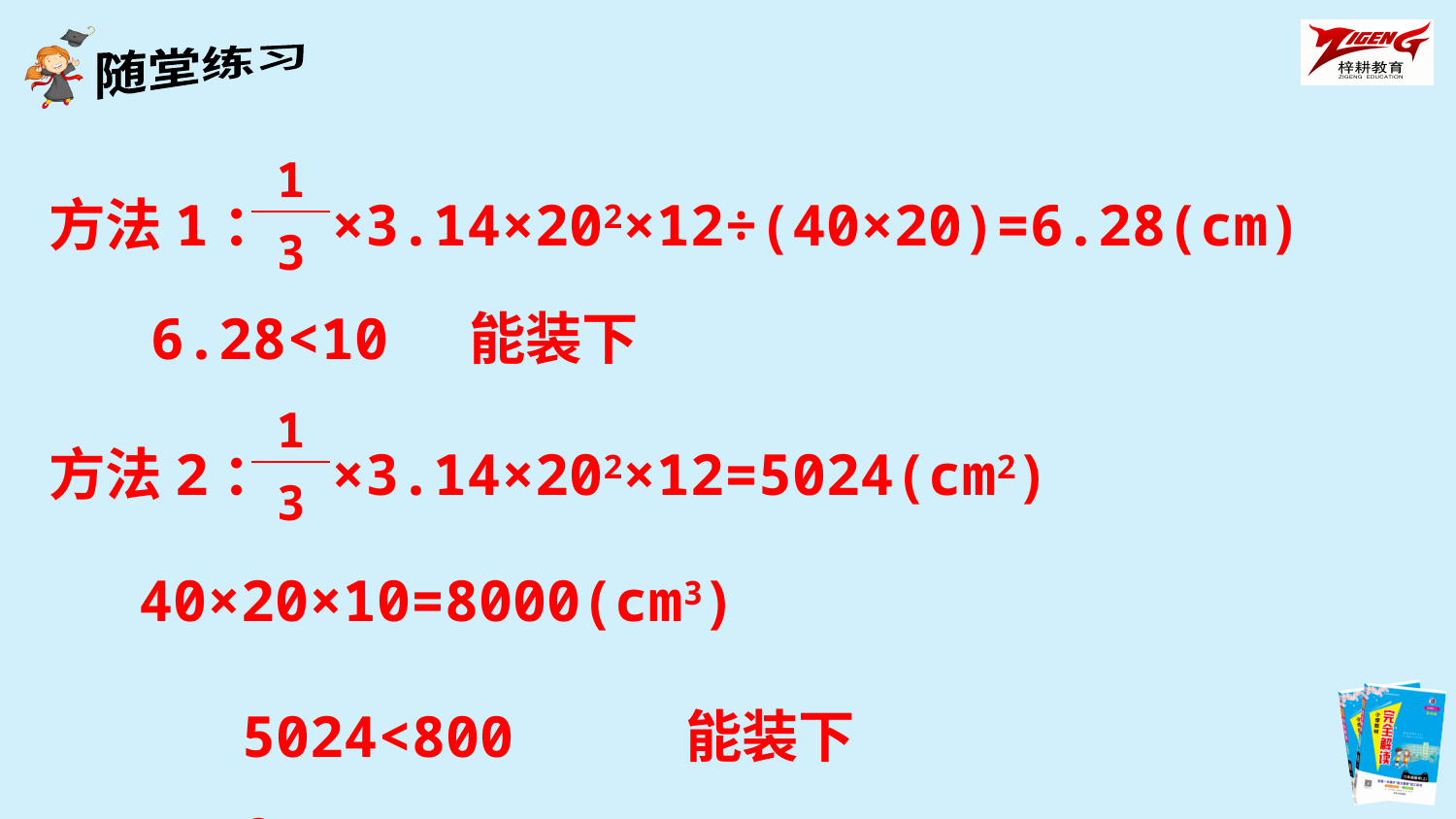

| 1 |
| --- |
| 3 |
方法1：   ×3.14×202×12÷(40×20)=6.28(cm)
6.28<10
能装下
| 1 |
| --- |
| 3 |
方法2：   ×3.14×202×12=5024(cm2)
40×20×10=8000(cm3)
5024<8000
能装下